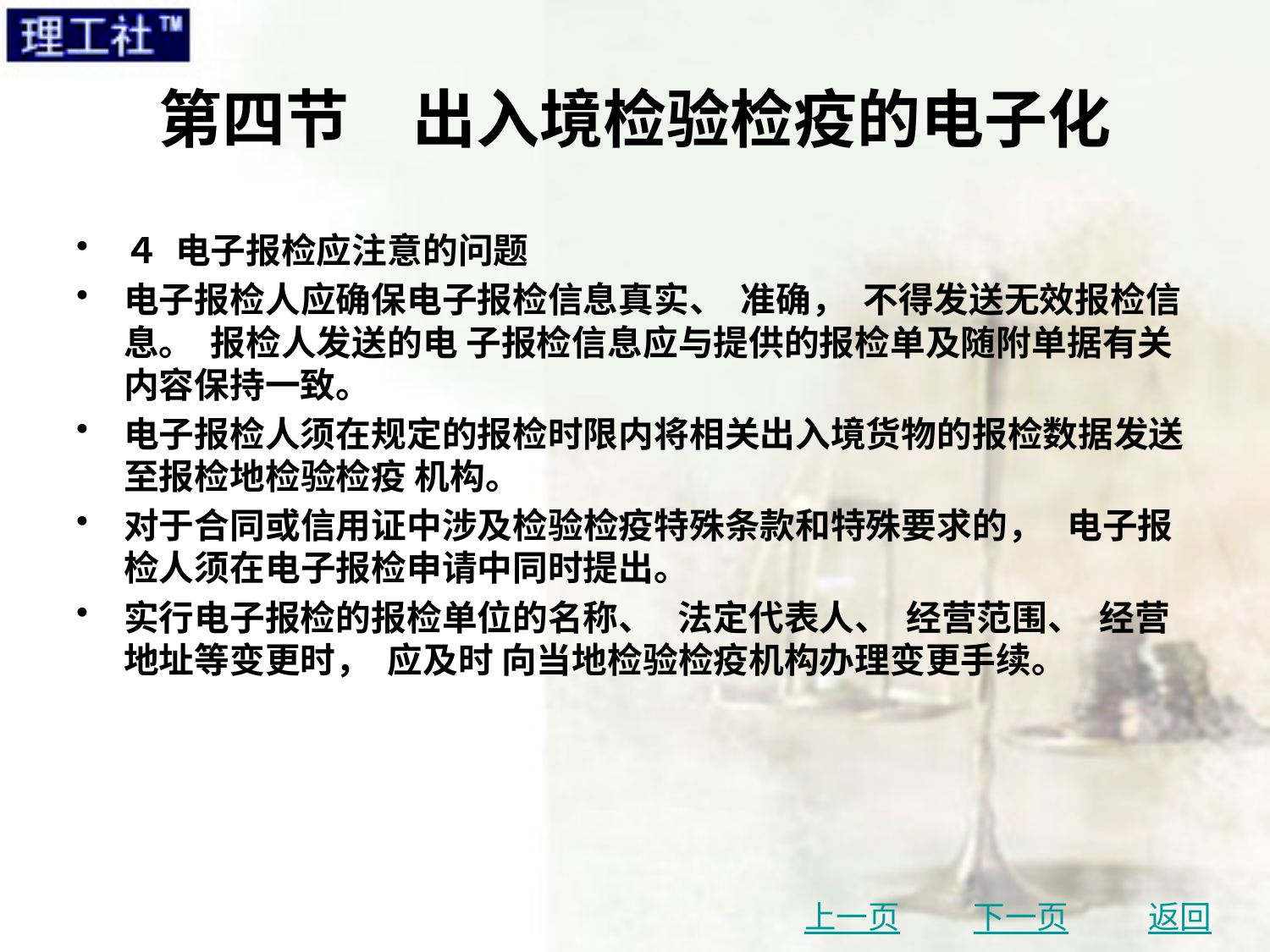

# 第四节　出入境检验检疫的电子化
４  电子报检应注意的问题
电子报检人应确保电子报检信息真实、  准确，  不得发送无效报检信息。  报检人发送的电 子报检信息应与提供的报检单及随附单据有关内容保持一致。
电子报检人须在规定的报检时限内将相关出入境货物的报检数据发送至报检地检验检疫 机构。
对于合同或信用证中涉及检验检疫特殊条款和特殊要求的，   电子报检人须在电子报检申请中同时提出。
实行电子报检的报检单位的名称、   法定代表人、  经营范围、  经营地址等变更时，  应及时 向当地检验检疫机构办理变更手续。

上一页
下一页
返回